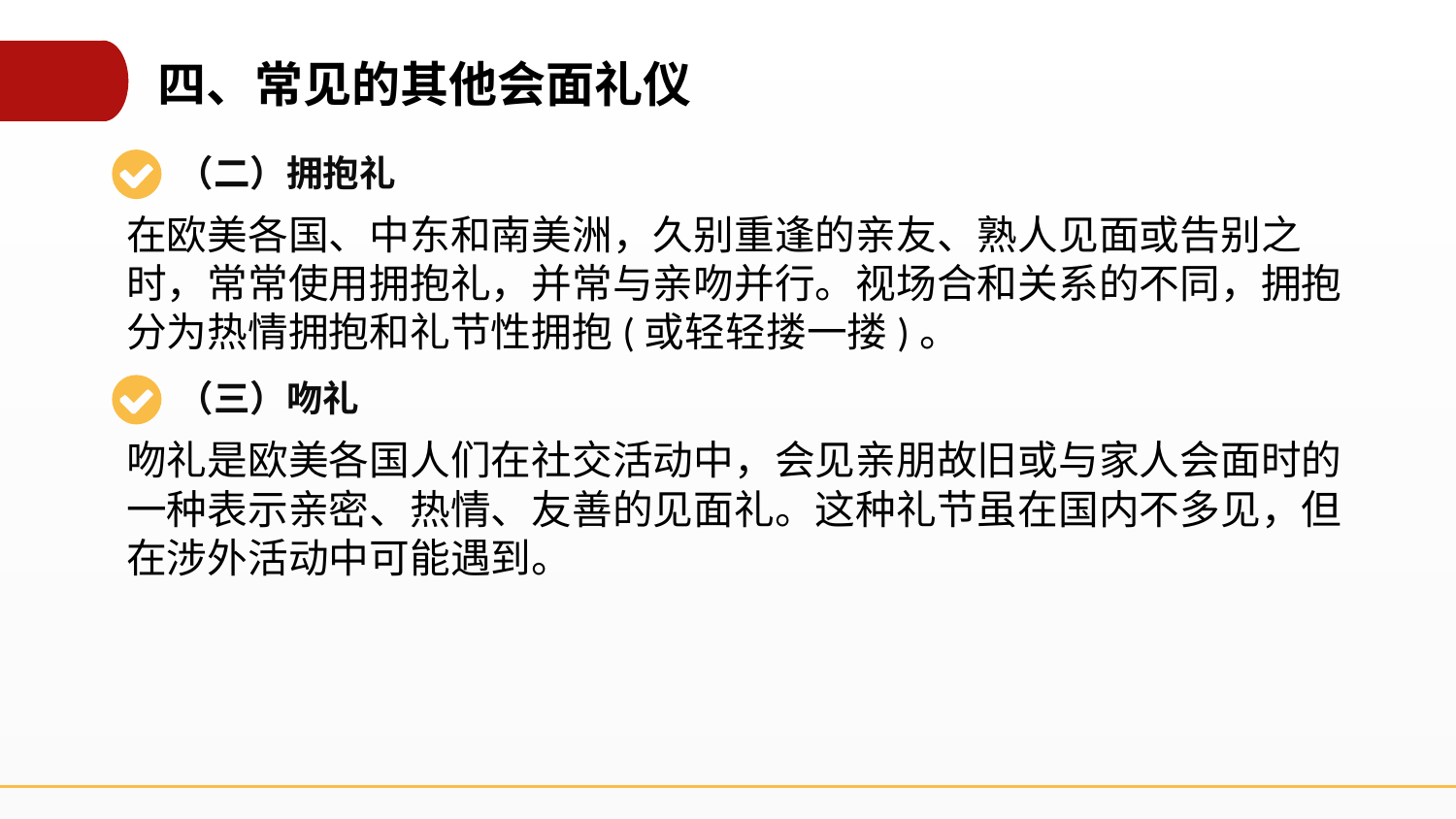

四、常见的其他会面礼仪

（二）拥抱礼
在欧美各国、中东和南美洲，久别重逢的亲友、熟人见面或告别之时，常常使用拥抱礼，并常与亲吻并行。视场合和关系的不同，拥抱分为热情拥抱和礼节性拥抱(或轻轻搂一搂)。

（三）吻礼
吻礼是欧美各国人们在社交活动中，会见亲朋故旧或与家人会面时的一种表示亲密、热情、友善的见面礼。这种礼节虽在国内不多见，但在涉外活动中可能遇到。